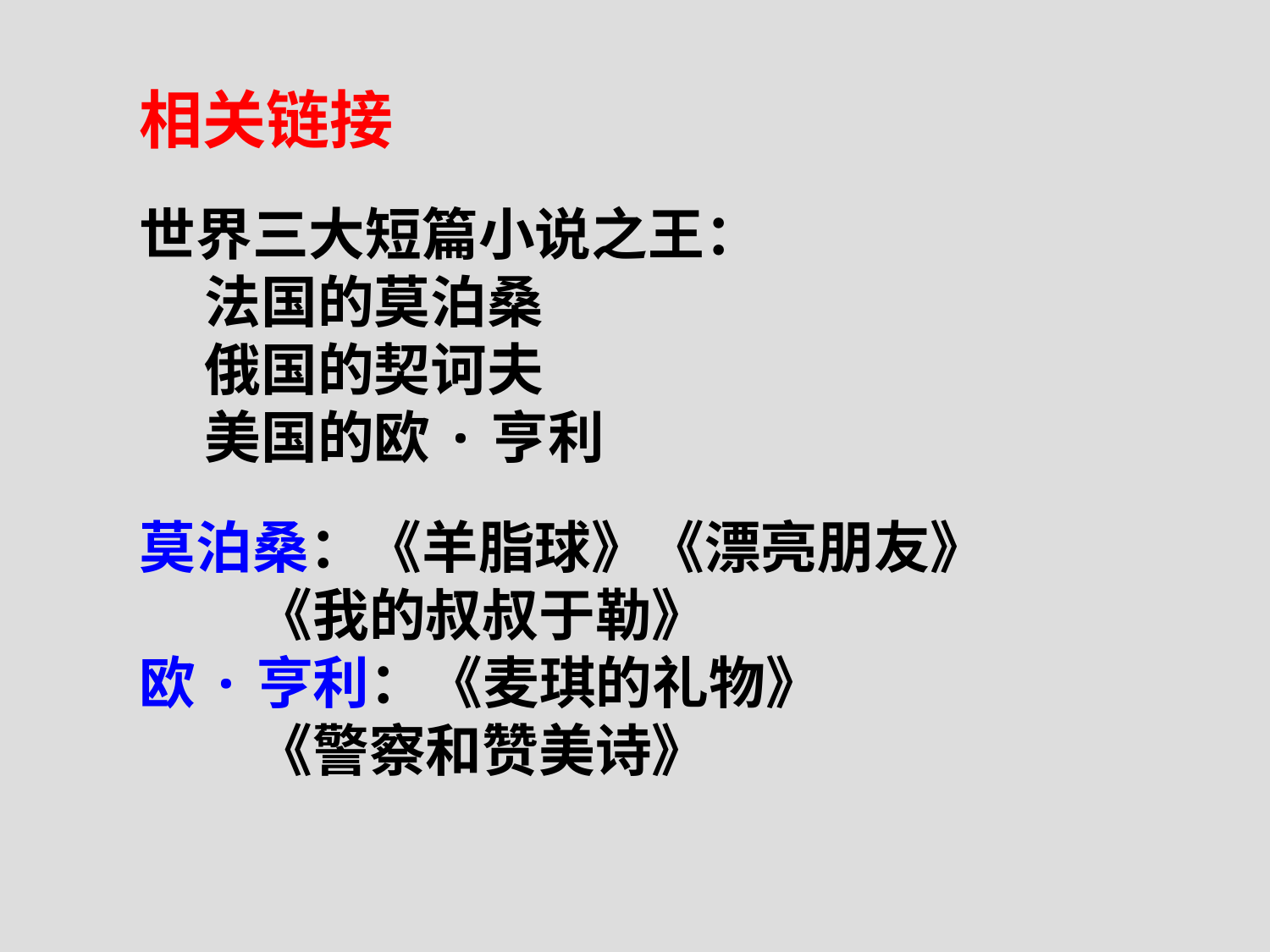

相关链接

世界三大短篇小说之王：
    法国的莫泊桑
    俄国的契诃夫
    美国的欧·亨利

莫泊桑：《羊脂球》《漂亮朋友》
        《我的叔叔于勒》
欧·亨利：《麦琪的礼物》
        《警察和赞美诗》